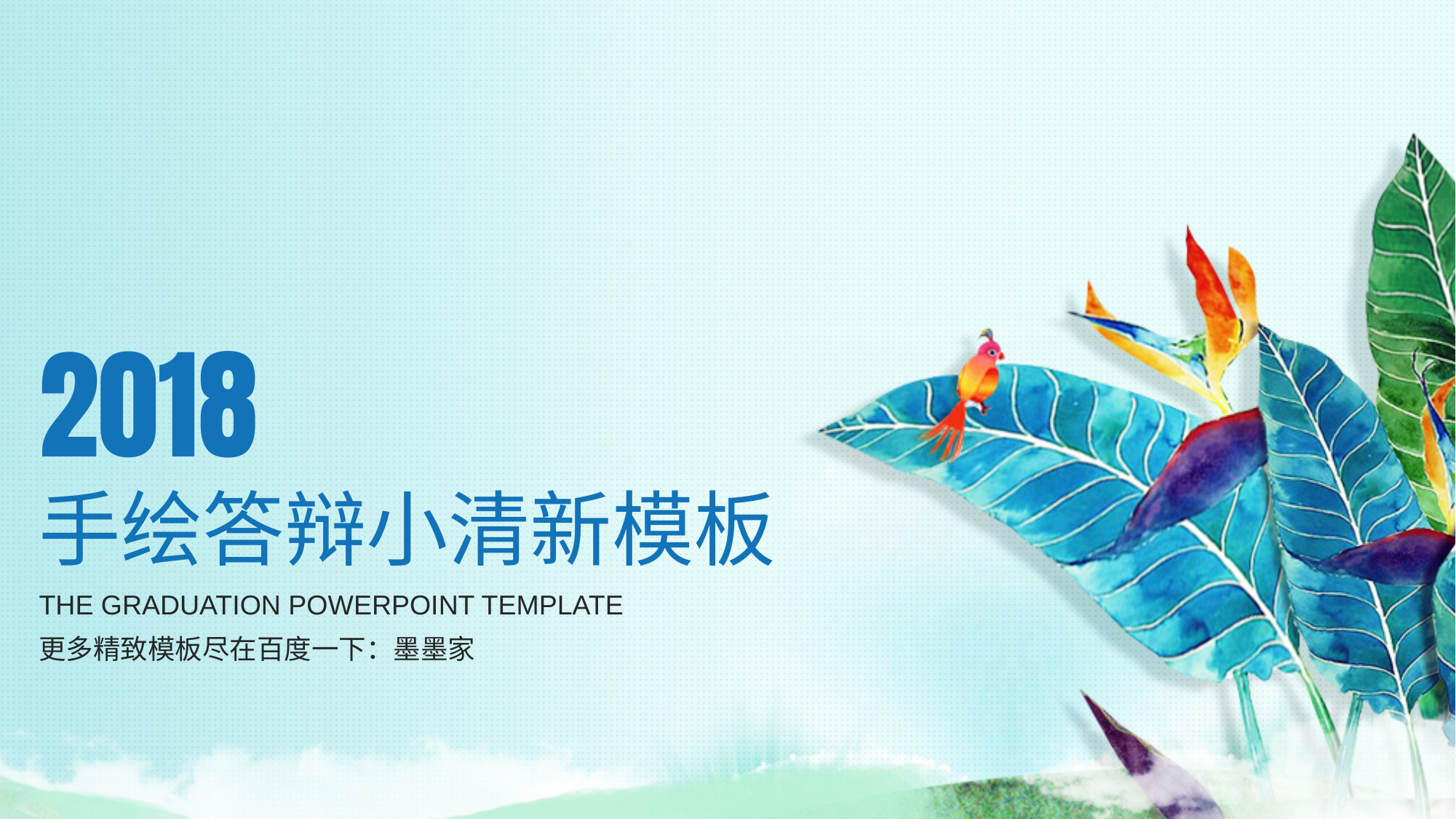

2018
手绘答辩小清新模板
THE GRADUATION POWERPOINT TEMPLATE
更多精致模板尽在百度一下：墨墨家